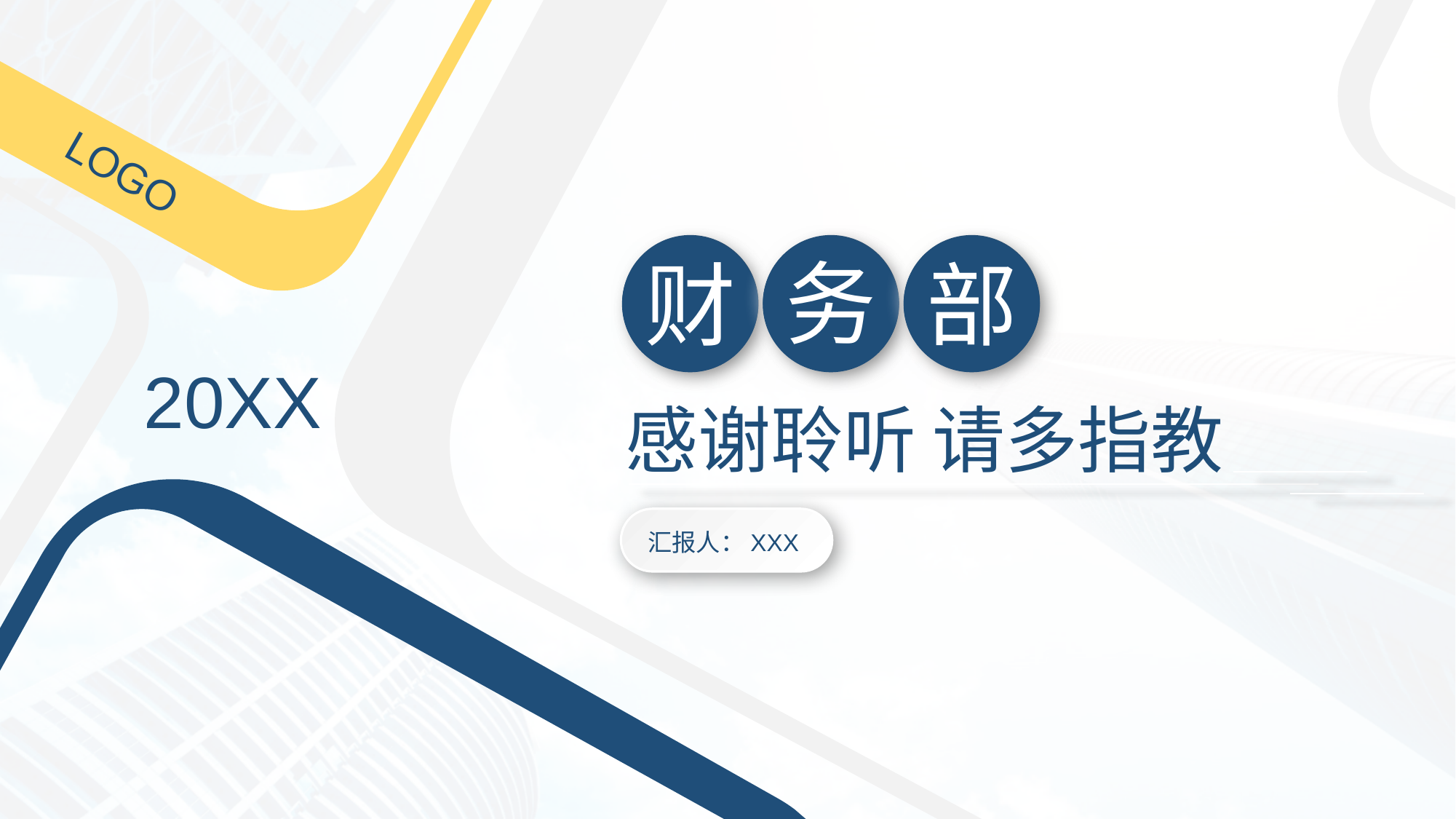

LOGO

财

务

部
20XX
感谢聆听 请多指教

汇报人：XXX